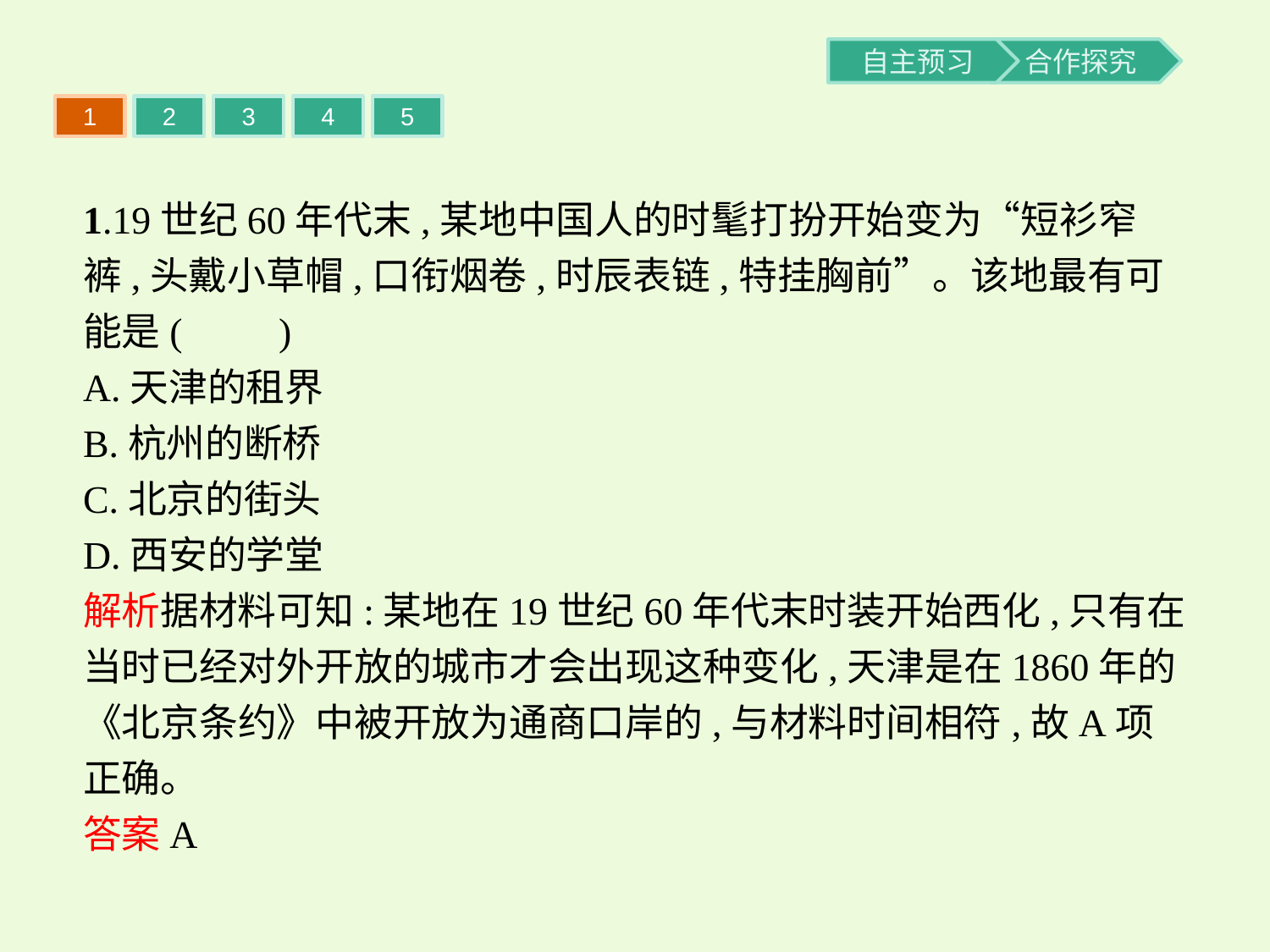

1
2
3
4
5
1.19世纪60年代末,某地中国人的时髦打扮开始变为“短衫窄裤,头戴小草帽,口衔烟卷,时辰表链,特挂胸前”。该地最有可能是(　　)
A.天津的租界
B.杭州的断桥
C.北京的街头
D.西安的学堂
解析据材料可知:某地在19世纪60年代末时装开始西化,只有在当时已经对外开放的城市才会出现这种变化,天津是在1860年的《北京条约》中被开放为通商口岸的,与材料时间相符,故A项正确。
答案A